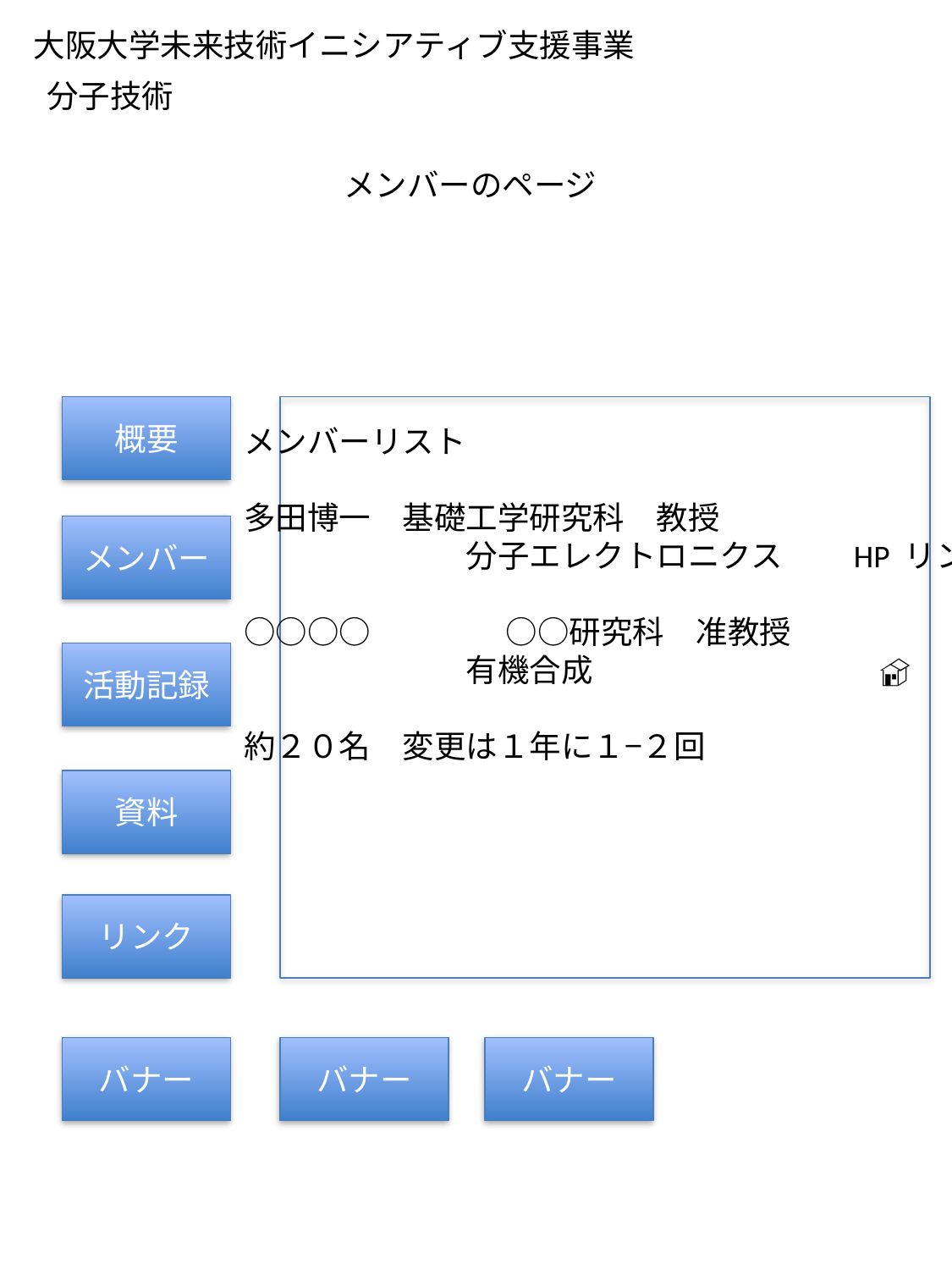

大阪大学未来技術イニシアティブ支援事業
分子技術
メンバーのページ
概要

メンバーリスト

多田博一　基礎工学研究科　教授
　　　　　　　分子エレクトロニクス　　HP リンク

○○○○　　　　○○研究科　准教授
　　　　　　　有機合成　　　　　　　　　🏠

約２０名　変更は１年に１−２回

メンバー
活動記録
資料
リンク
バナー
バナー
バナー